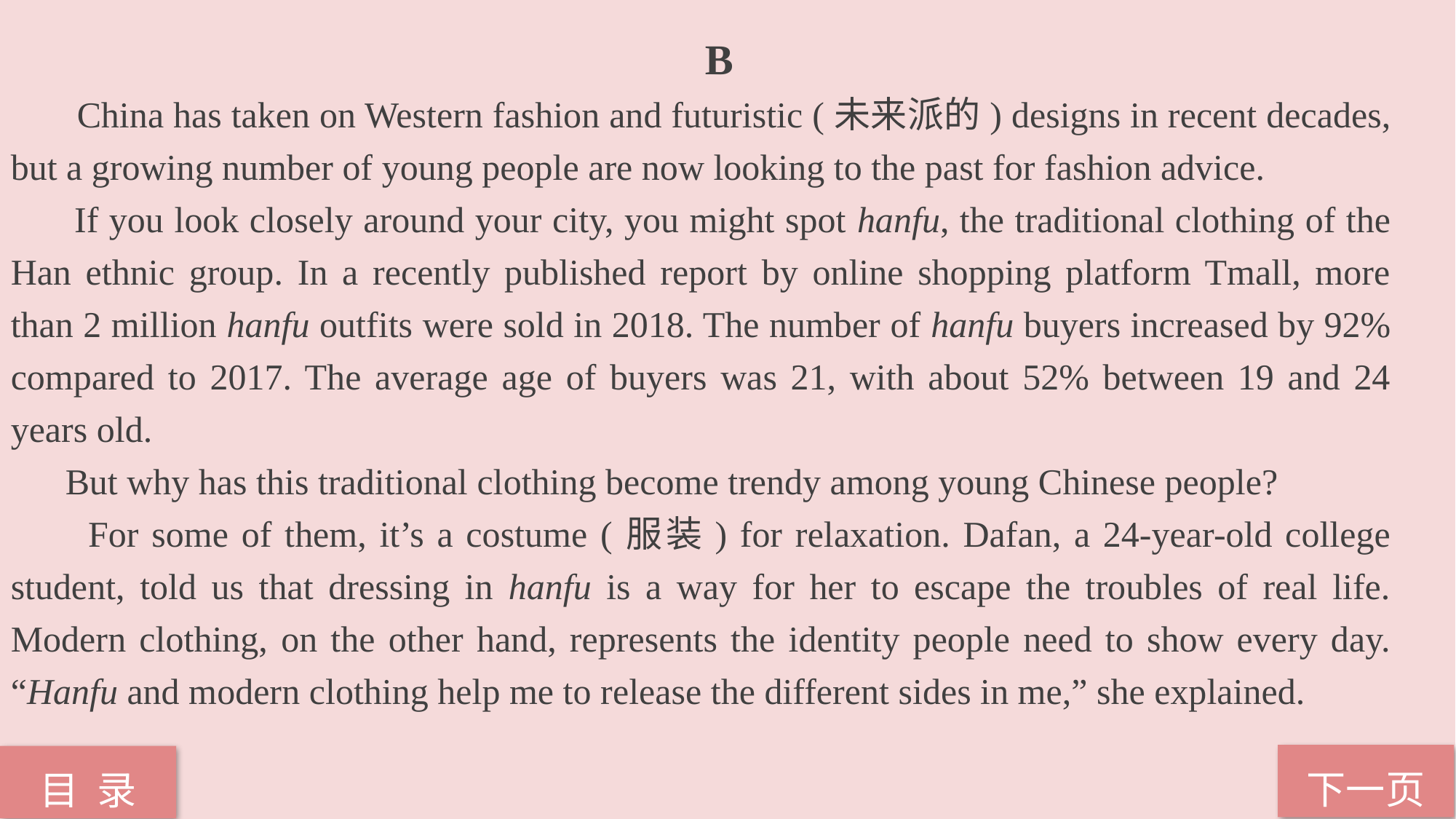

B
       China has taken on Western fashion and futuristic (未来派的) designs in recent decades, but a growing number of young people are now looking to the past for fashion advice.
      If you look closely around your city, you might spot hanfu, the traditional clothing of the Han ethnic group. In a recently published report by online shopping platform Tmall, more than 2 million hanfu outfits were sold in 2018. The number of hanfu buyers increased by 92% compared to 2017. The average age of buyers was 21, with about 52% between 19 and 24 years old.
      But why has this traditional clothing become trendy among young Chinese people?
      For some of them, it’s a costume (服装) for relaxation. Dafan, a 24-year-old college student, told us that dressing in hanfu is a way for her to escape the troubles of real life. Modern clothing, on the other hand, represents the identity people need to show every day. “Hanfu and modern clothing help me to release the different sides in me,” she explained.